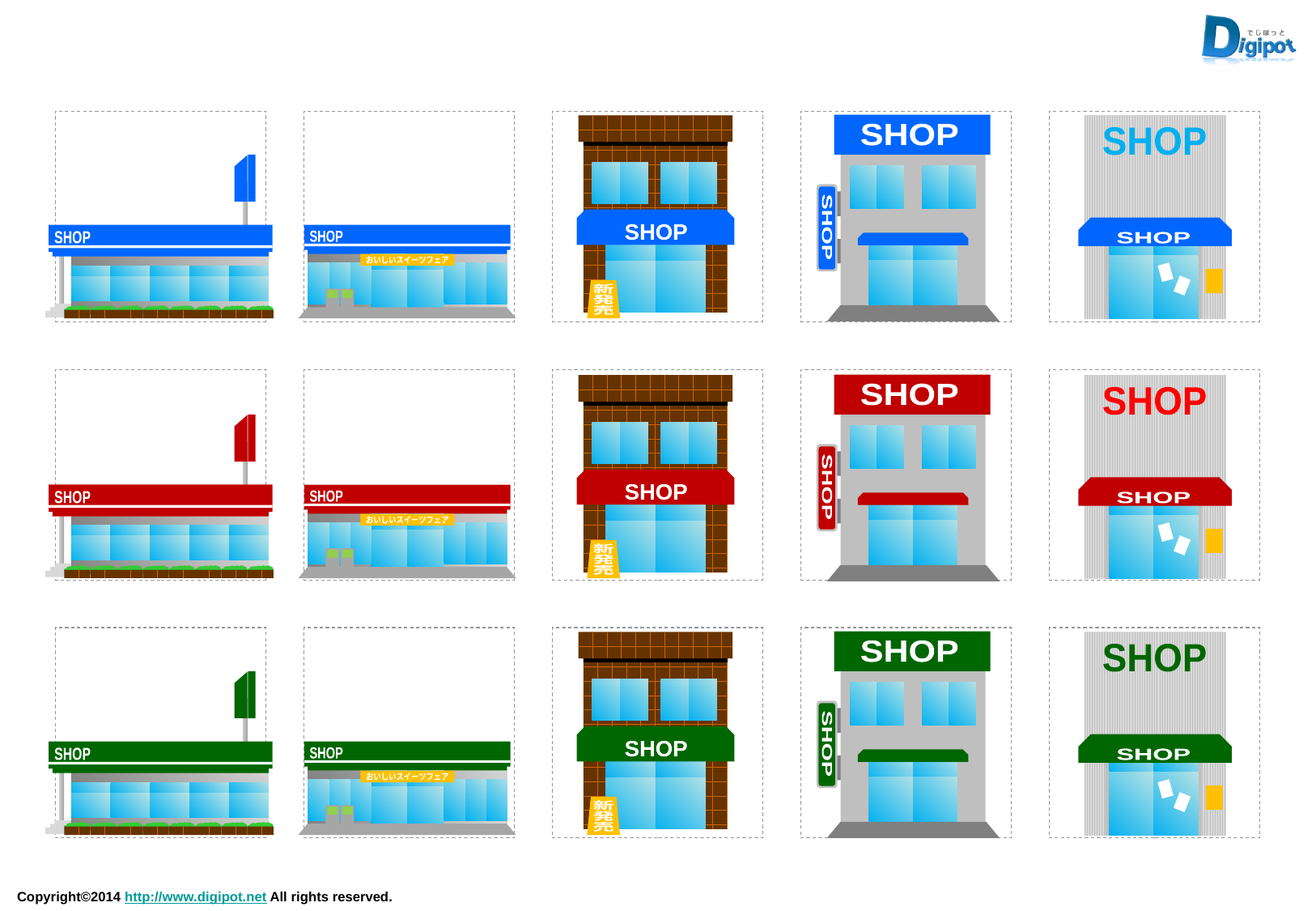

SHOP

SHOP

SHOP

新
発
売

SHOP

SHOP

SHOP

SHOP

おいしいスイーツフェア

SHOP

SHOP

SHOP

新
発
売

SHOP

SHOP

SHOP

SHOP

おいしいスイーツフェア

SHOP

SHOP

SHOP

新
発
売

SHOP

SHOP

SHOP

SHOP

おいしいスイーツフェア